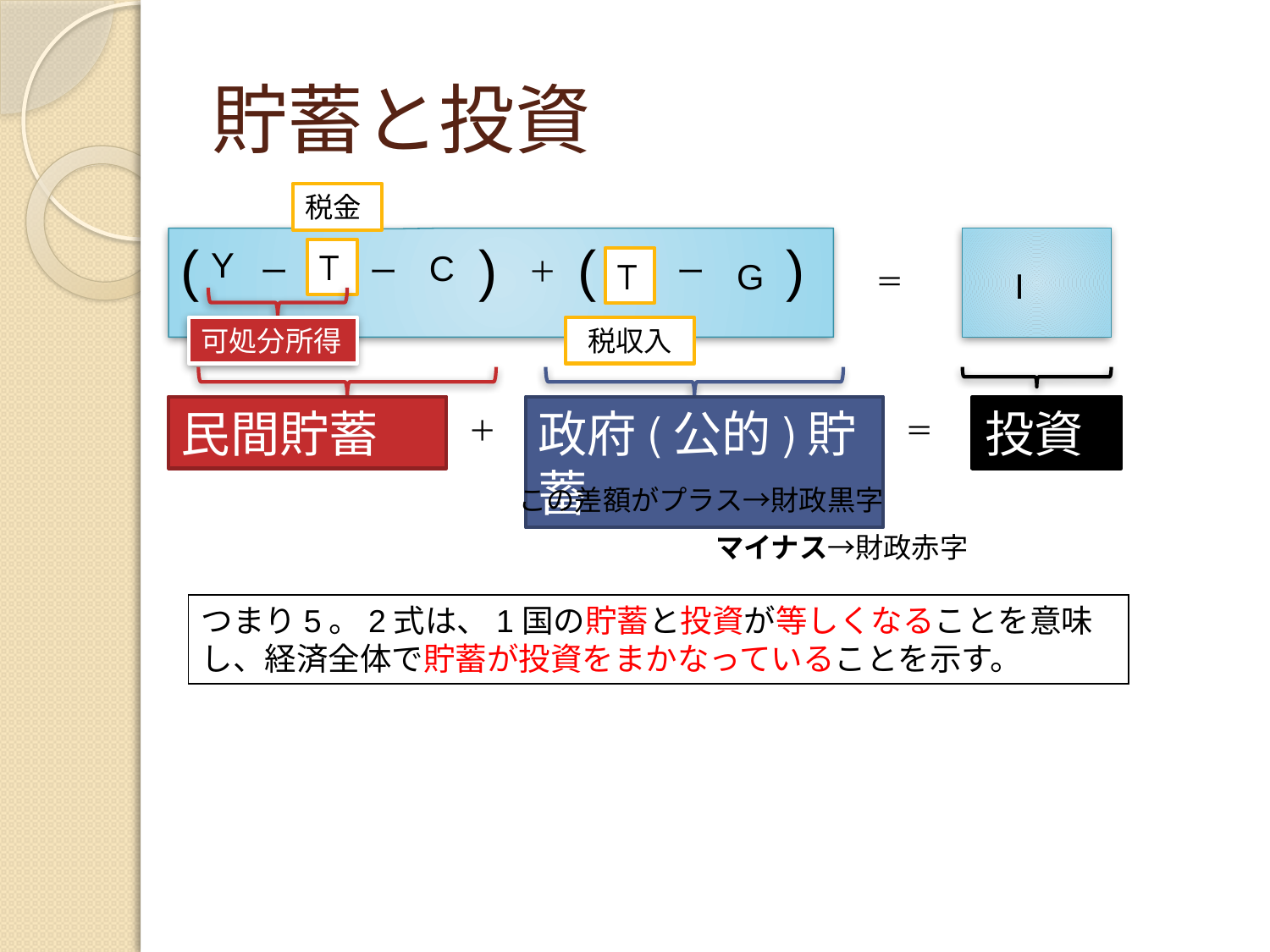

# 貯蓄と投資
税金

(
)
(
)

Y
T
C
ー
ー
＋
T
ー
G
＝
I

可処分所得
税収入
民間貯蓄
政府(公的)貯蓄
投資
＋
＝
この差額がプラス→財政黒字
　　　　　　　マイナス→財政赤字
つまり5。2式は、1国の貯蓄と投資が等しくなることを意味し、経済全体で貯蓄が投資をまかなっていることを示す。